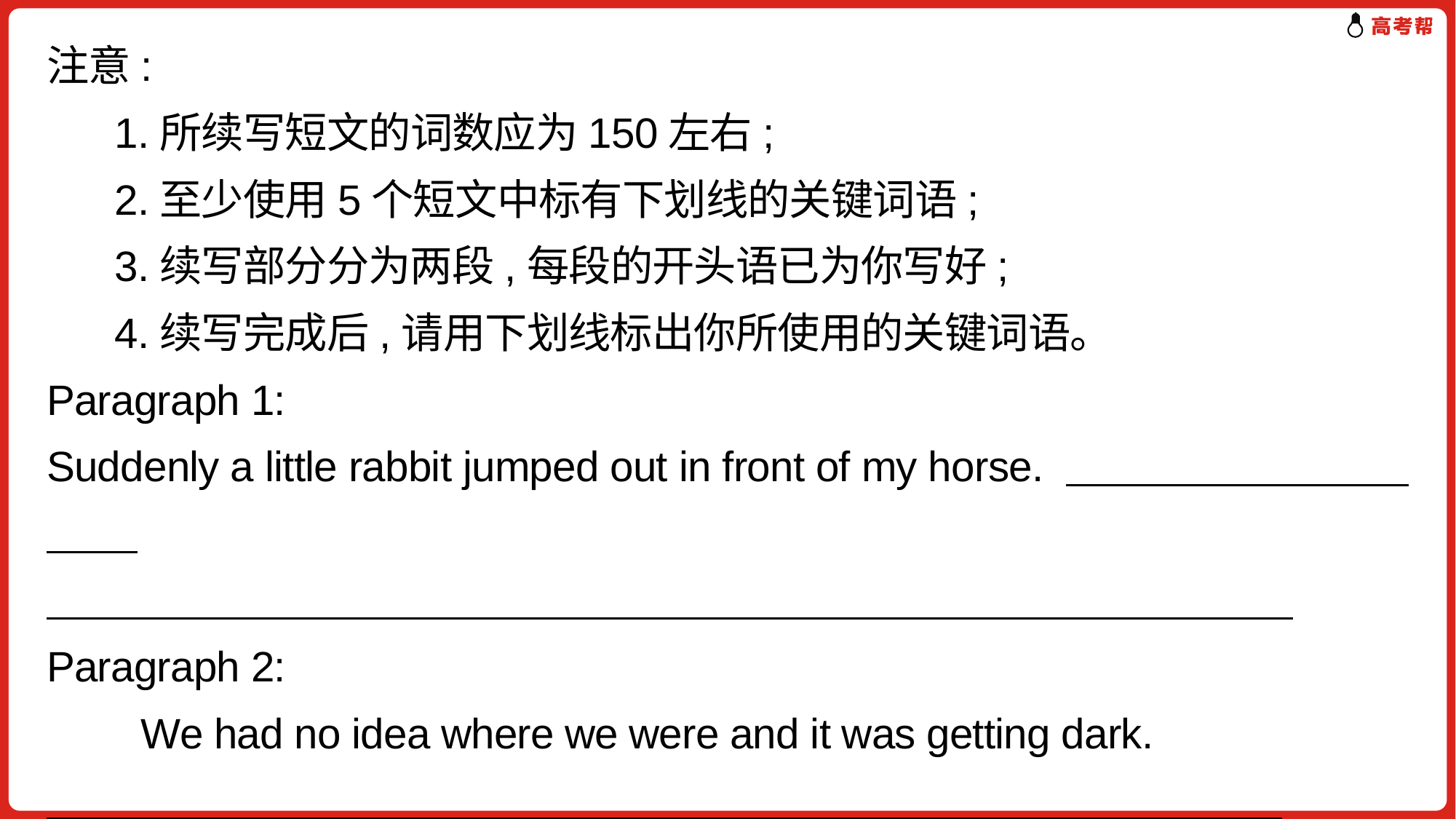

注意:
      1.所续写短文的词数应为150左右;
      2.至少使用5个短文中标有下划线的关键词语;
      3.续写部分分为两段,每段的开头语已为你写好;
      4.续写完成后,请用下划线标出你所使用的关键词语。
Paragraph 1:
Suddenly a little rabbit jumped out in front of my horse.

Paragraph 2:
　　We had no idea where we were and it was getting dark.